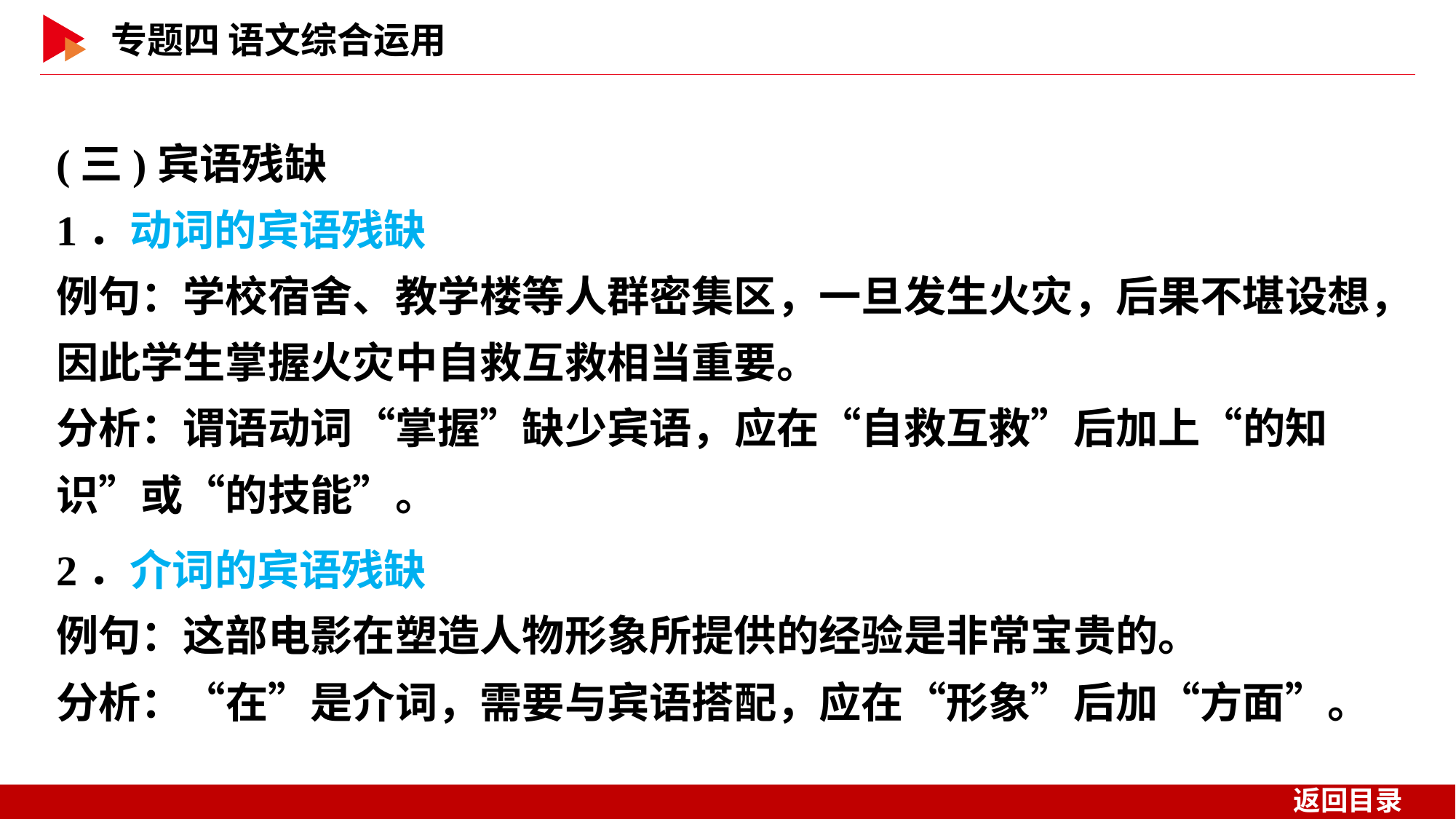

(三)宾语残缺
1．动词的宾语残缺
例句：学校宿舍、教学楼等人群密集区，一旦发生火灾，后果不堪设想，因此学生掌握火灾中自救互救相当重要。
分析：谓语动词“掌握”缺少宾语，应在“自救互救”后加上“的知识”或“的技能”。
2．介词的宾语残缺
例句：这部电影在塑造人物形象所提供的经验是非常宝贵的。
分析：“在”是介词，需要与宾语搭配，应在“形象”后加“方面”。